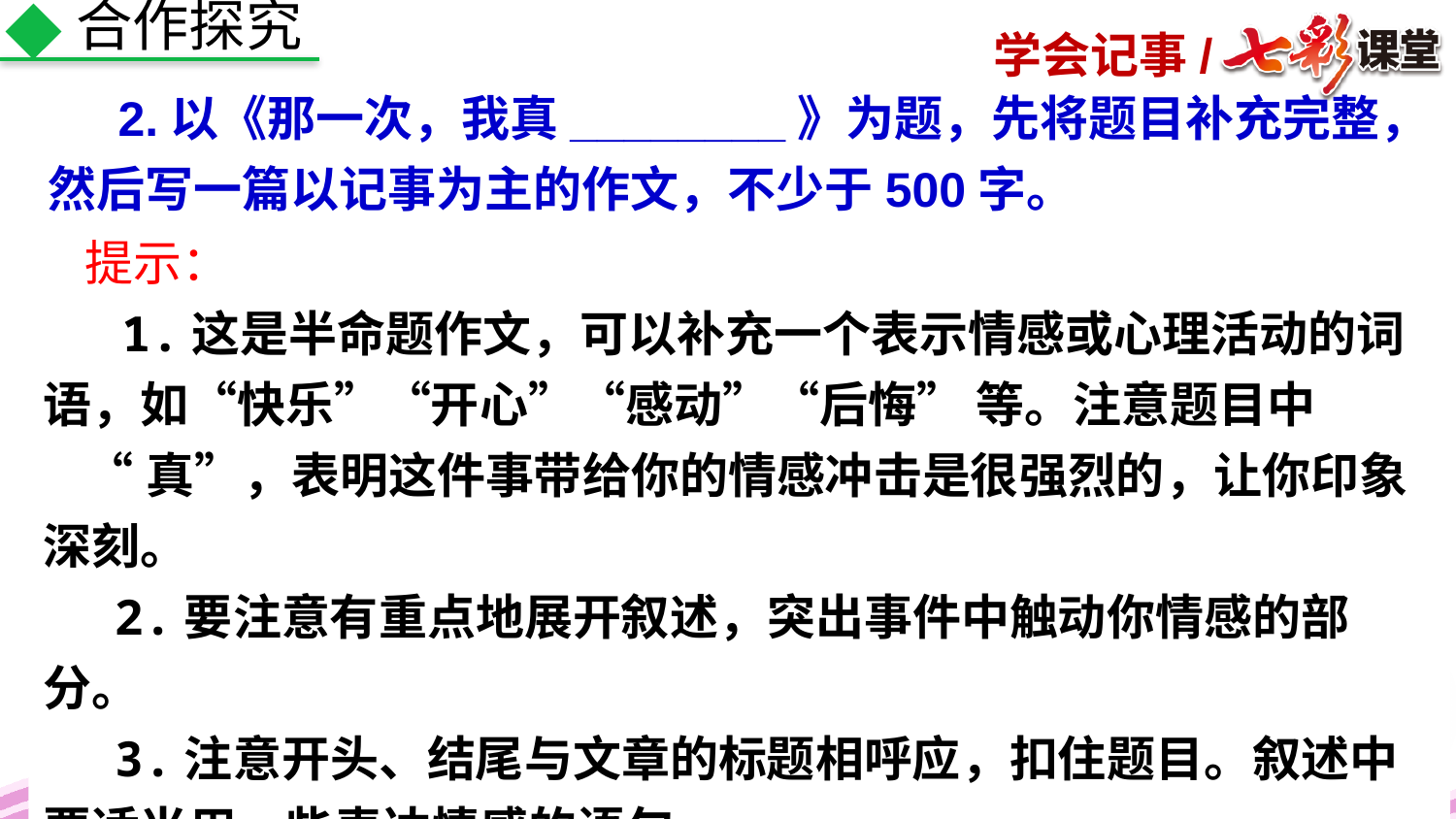

合作探究

  2.以《那一次，我真________》为题，先将题目补充完整，然后写一篇以记事为主的作文，不少于500字。

提示：
   1.这是半命题作文，可以补充一个表示情感或心理活动的词语，如“快乐”“开心”“感动”“后悔” 等。注意题目中
“真”，表明这件事带给你的情感冲击是很强烈的，让你印象深刻。
 2.要注意有重点地展开叙述，突出事件中触动你情感的部分。
 3.注意开头、结尾与文章的标题相呼应，扣住题目。叙述中要适当用一些表达情感的语句。